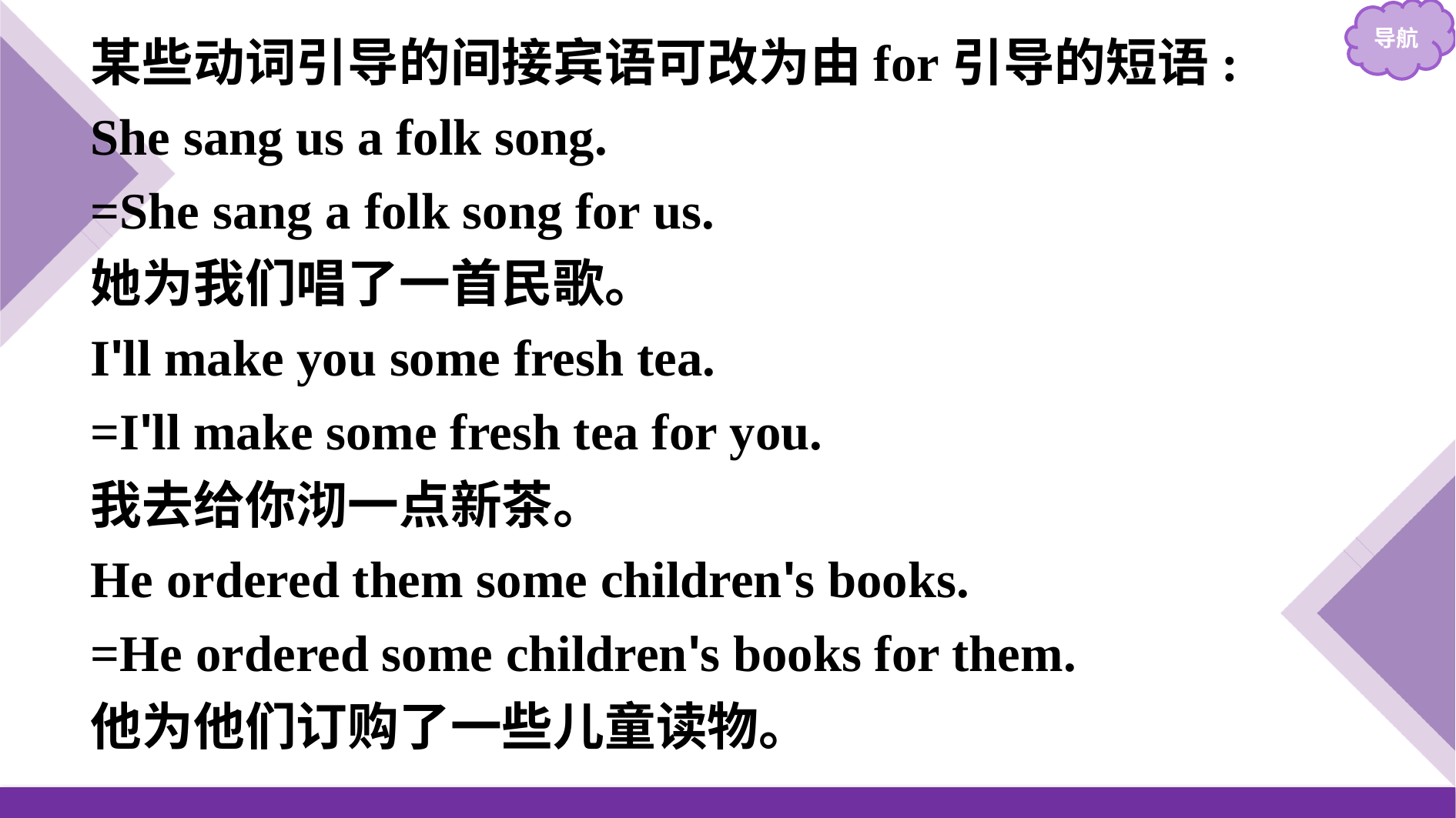

某些动词引导的间接宾语可改为由for引导的短语:
She sang us a folk song.
=She sang a folk song for us.
她为我们唱了一首民歌。
I'll make you some fresh tea.
=I'll make some fresh tea for you.
我去给你沏一点新茶。
He ordered them some children's books.
=He ordered some children's books for them.
他为他们订购了一些儿童读物。